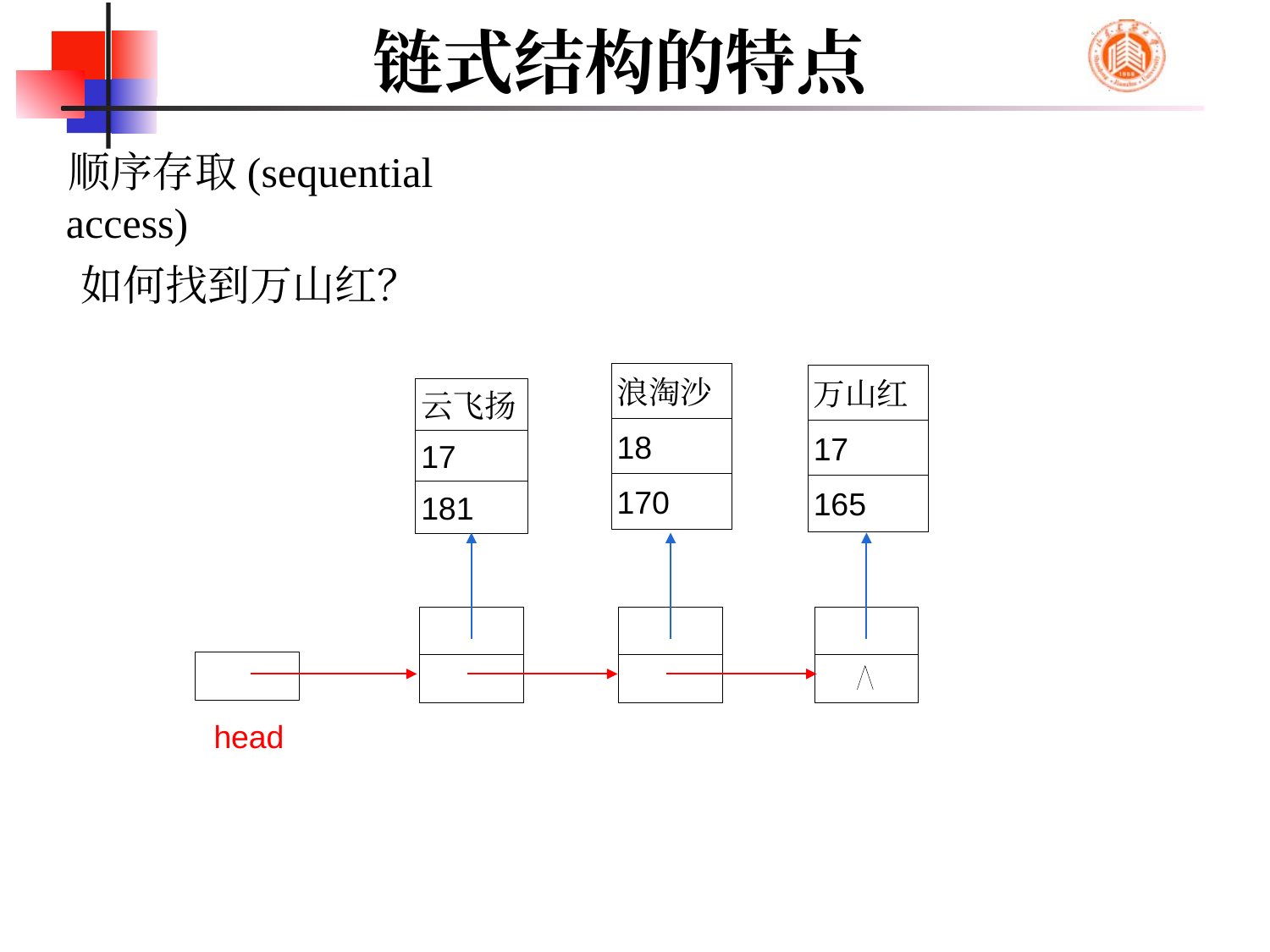

# 链式结构的特点
顺序存取(sequential access)
如何找到万山红？
浪淘沙

18

170
万山红

17

165
云飞扬

17

181

head